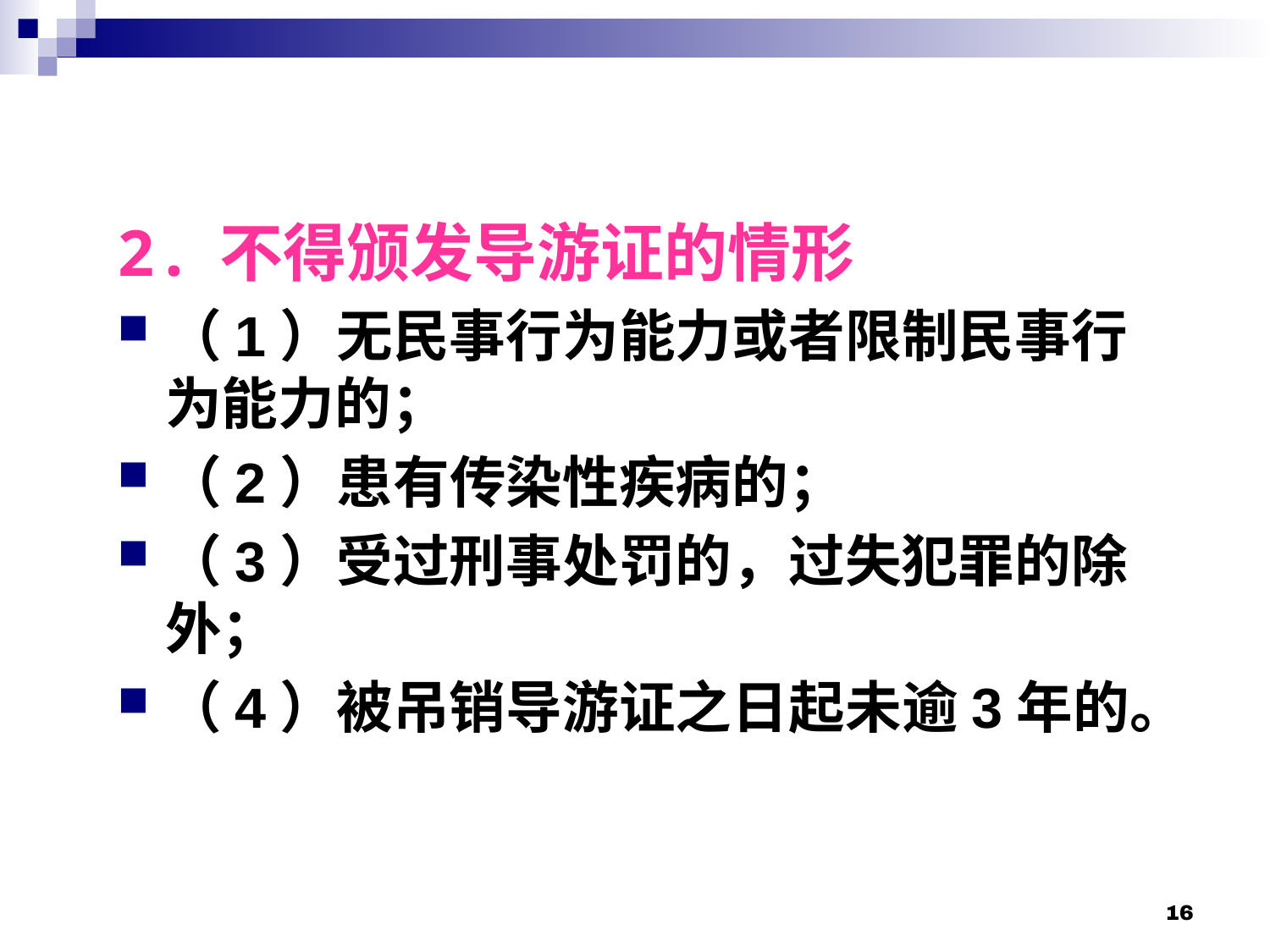

# 2. 不得颁发导游证的情形
（1）无民事行为能力或者限制民事行为能力的；
（2）患有传染性疾病的；
（3）受过刑事处罚的，过失犯罪的除外；
（4）被吊销导游证之日起未逾3年的。
16